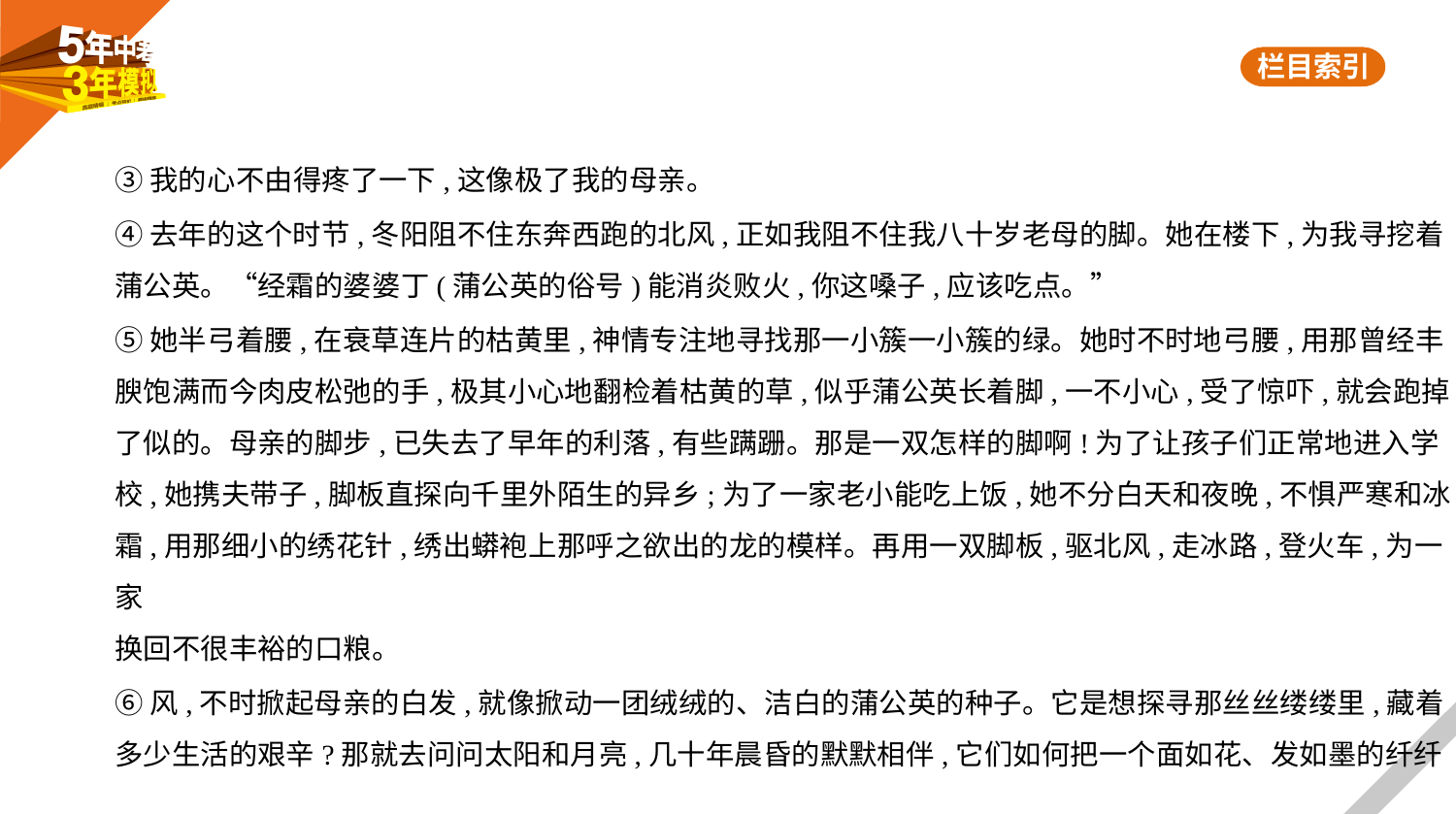

③我的心不由得疼了一下,这像极了我的母亲。
④去年的这个时节,冬阳阻不住东奔西跑的北风,正如我阻不住我八十岁老母的脚。她在楼下,为我寻挖着
蒲公英。“经霜的婆婆丁(蒲公英的俗号)能消炎败火,你这嗓子,应该吃点。”
⑤她半弓着腰,在衰草连片的枯黄里,神情专注地寻找那一小簇一小簇的绿。她时不时地弓腰,用那曾经丰
腴饱满而今肉皮松弛的手,极其小心地翻检着枯黄的草,似乎蒲公英长着脚,一不小心,受了惊吓,就会跑掉
了似的。母亲的脚步,已失去了早年的利落,有些蹒跚。那是一双怎样的脚啊!为了让孩子们正常地进入学
校,她携夫带子,脚板直探向千里外陌生的异乡;为了一家老小能吃上饭,她不分白天和夜晚,不惧严寒和冰
霜,用那细小的绣花针,绣出蟒袍上那呼之欲出的龙的模样。再用一双脚板,驱北风,走冰路,登火车,为一家
换回不很丰裕的口粮。
⑥风,不时掀起母亲的白发,就像掀动一团绒绒的、洁白的蒲公英的种子。它是想探寻那丝丝缕缕里,藏着
多少生活的艰辛?那就去问问太阳和月亮,几十年晨昏的默默相伴,它们如何把一个面如花、发如墨的纤纤